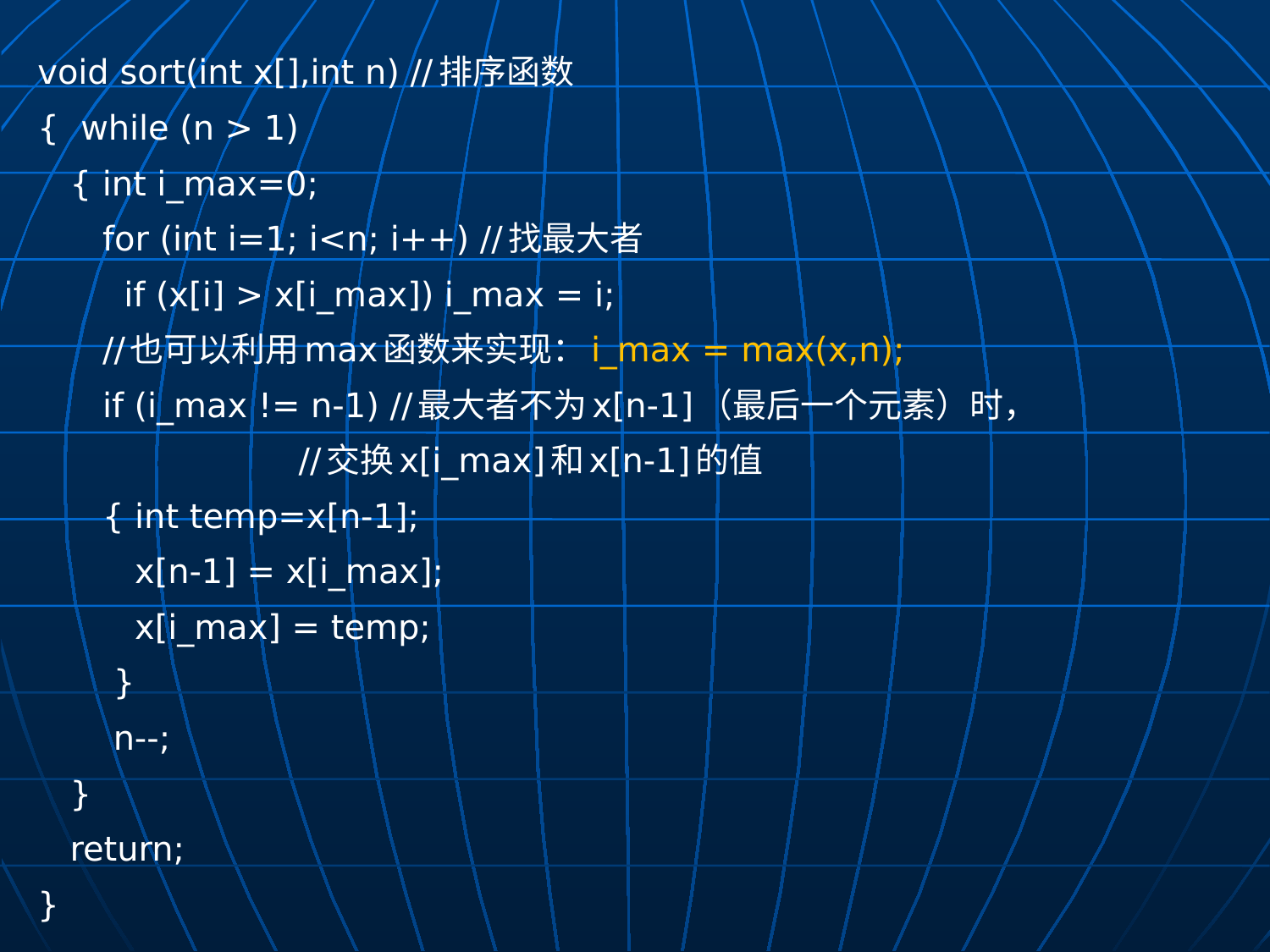

void sort(int x[],int n) //排序函数
{  while (n > 1)
   { int i_max=0;
      for (int i=1; i<n; i++) //找最大者
        if (x[i] > x[i_max]) i_max = i;
      //也可以利用max函数来实现：i_max = max(x,n);
      if (i_max != n-1) //最大者不为x[n-1]（最后一个元素）时，
			   //交换x[i_max]和x[n-1]的值
      { int temp=x[n-1];
         x[n-1] = x[i_max];
         x[i_max] = temp;
       }
       n--;
   }
   return;
}